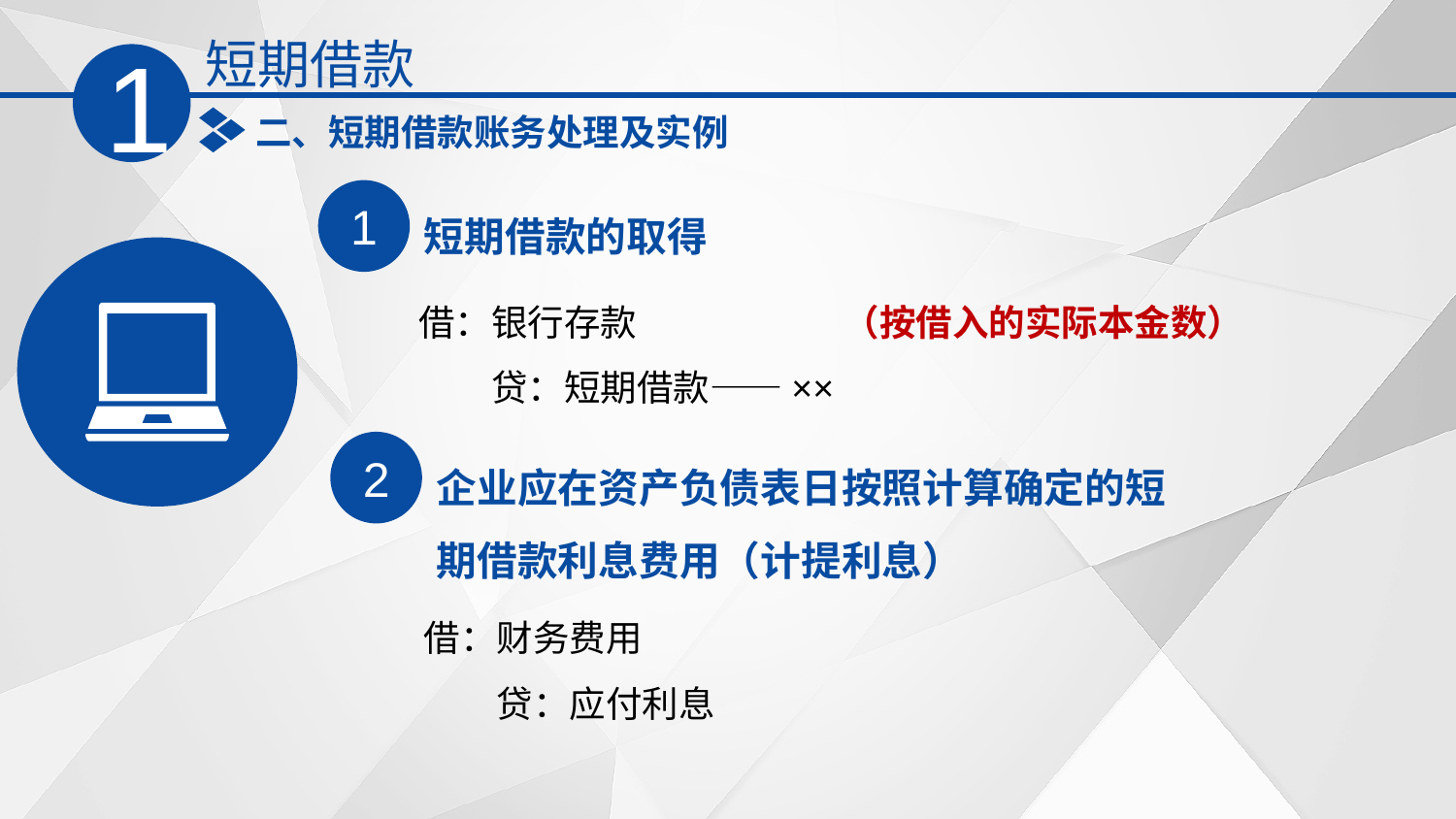

短期借款
1

二、短期借款账务处理及实例

1
短期借款的取得

借：银行存款                         （按借入的实际本金数）
　　贷：短期借款――××‌
2
企业应在资产负债表日按照计算确定的短期借款利息费用（计提利息）
借：财务费用
　　贷：应付利息